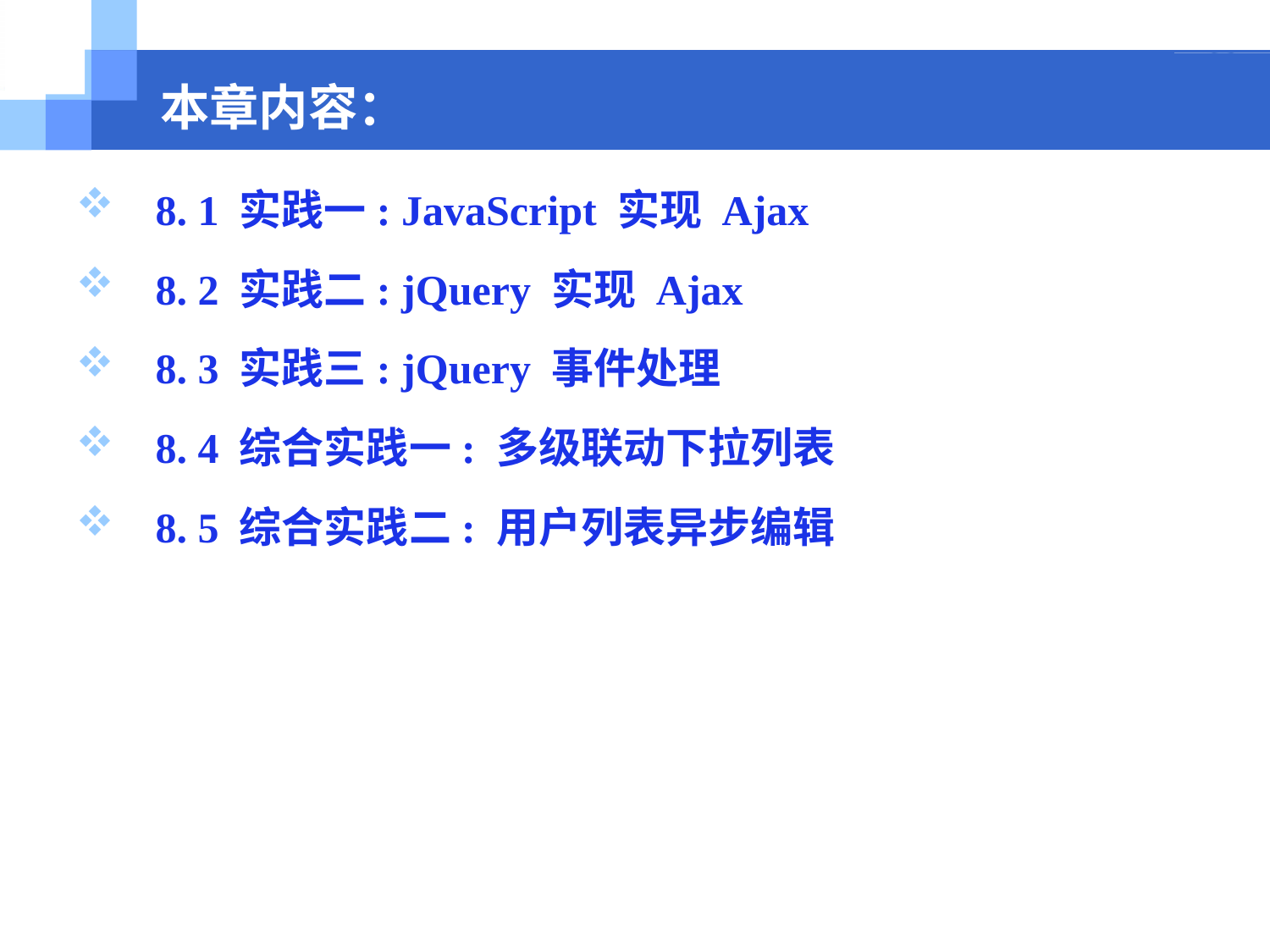

本章内容：
   8. 1 实践一: JavaScript 实现 Ajax
   8. 2 实践二: jQuery 实现 Ajax
   8. 3 实践三: jQuery 事件处理
   8. 4 综合实践一: 多级联动下拉列表
   8. 5 综合实践二: 用户列表异步编辑